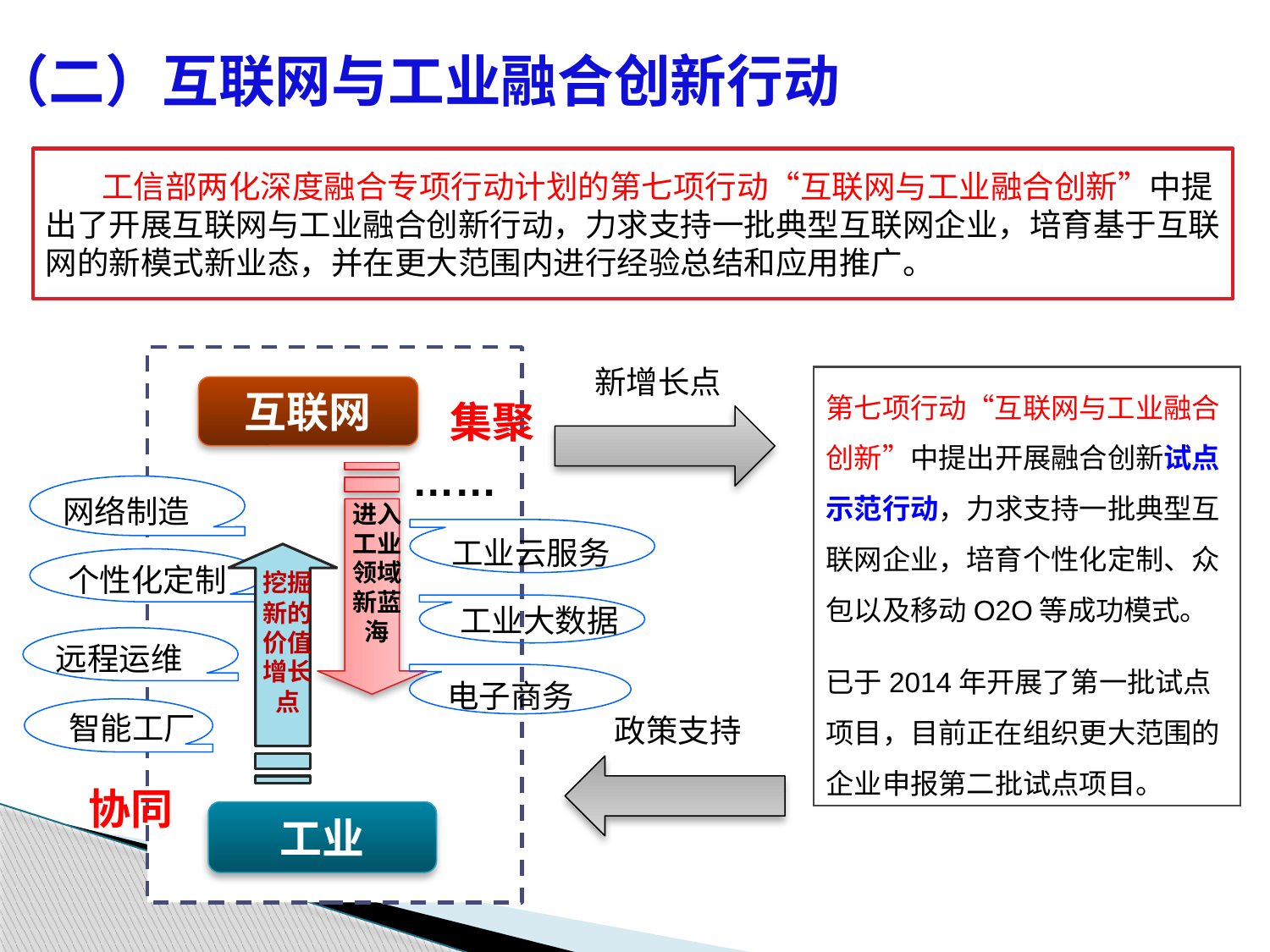

# （二）互联网与工业融合创新行动
工信部两化深度融合专项行动计划的第七项行动“互联网与工业融合创新”中提出了开展互联网与工业融合创新行动，力求支持一批典型互联网企业，培育基于互联网的新模式新业态，并在更大范围内进行经验总结和应用推广。
企业
新增长点
第七项行动“互联网与工业融合创新”中提出开展融合创新试点示范行动，力求支持一批典型互联网企业，培育个性化定制、众包以及移动O2O等成功模式。
已于2014年开展了第一批试点项目，目前正在组织更大范围的企业申报第二批试点项目。
互联网
集聚

……

网络制造
进入工业领域新蓝海
政策支持

工业云服务

个性化定制
挖掘新的价值增长 点

工业大数据

远程运维

电子商务

智能工厂
政策支持

协同
工业
23